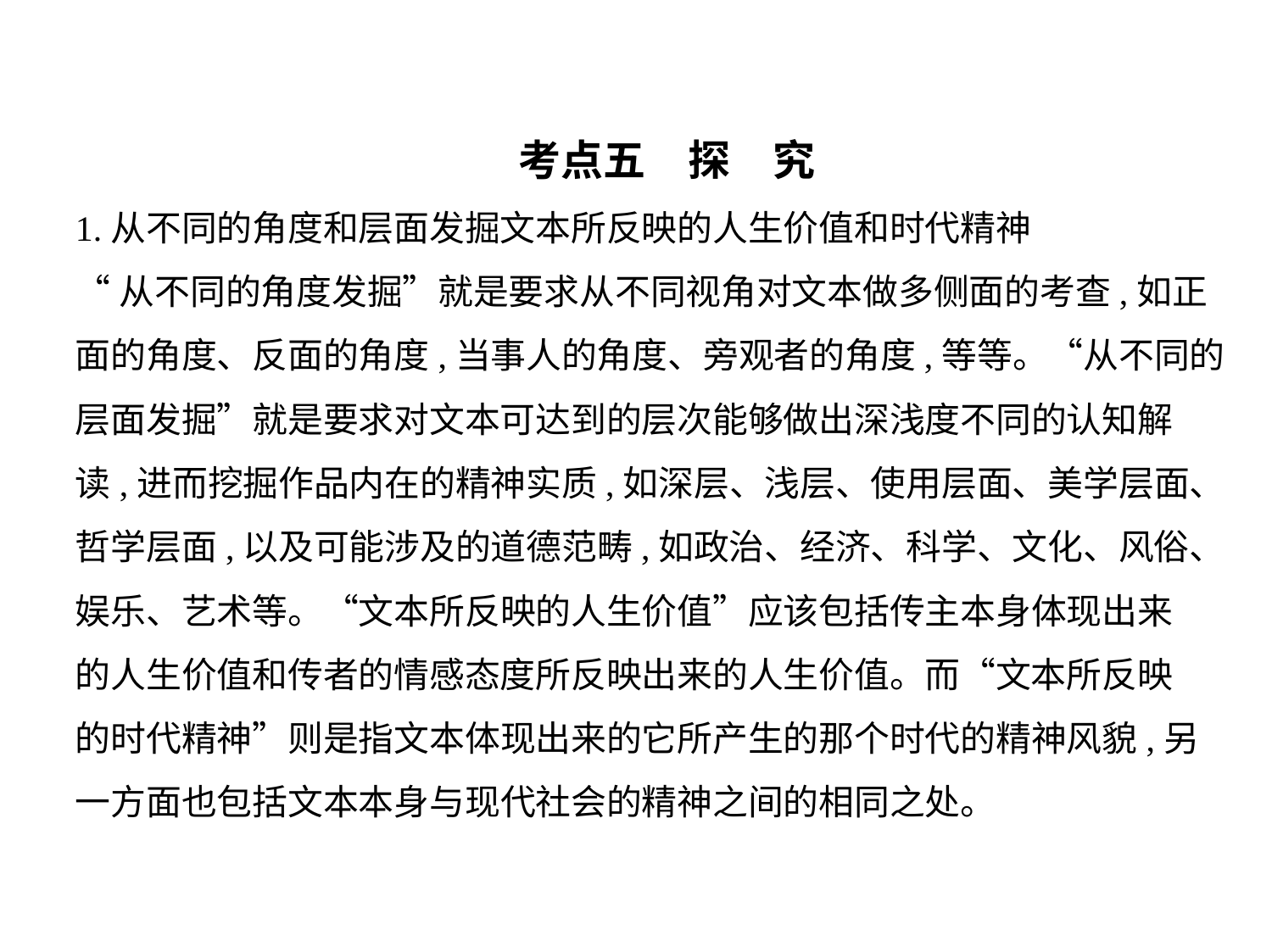

考点五　探　究
1.从不同的角度和层面发掘文本所反映的人生价值和时代精神
“从不同的角度发掘”就是要求从不同视角对文本做多侧面的考查,如正
面的角度、反面的角度,当事人的角度、旁观者的角度,等等。“从不同的
层面发掘”就是要求对文本可达到的层次能够做出深浅度不同的认知解
读,进而挖掘作品内在的精神实质,如深层、浅层、使用层面、美学层面、
哲学层面,以及可能涉及的道德范畴,如政治、经济、科学、文化、风俗、
娱乐、艺术等。“文本所反映的人生价值”应该包括传主本身体现出来
的人生价值和传者的情感态度所反映出来的人生价值。而“文本所反映
的时代精神”则是指文本体现出来的它所产生的那个时代的精神风貌,另
一方面也包括文本本身与现代社会的精神之间的相同之处。